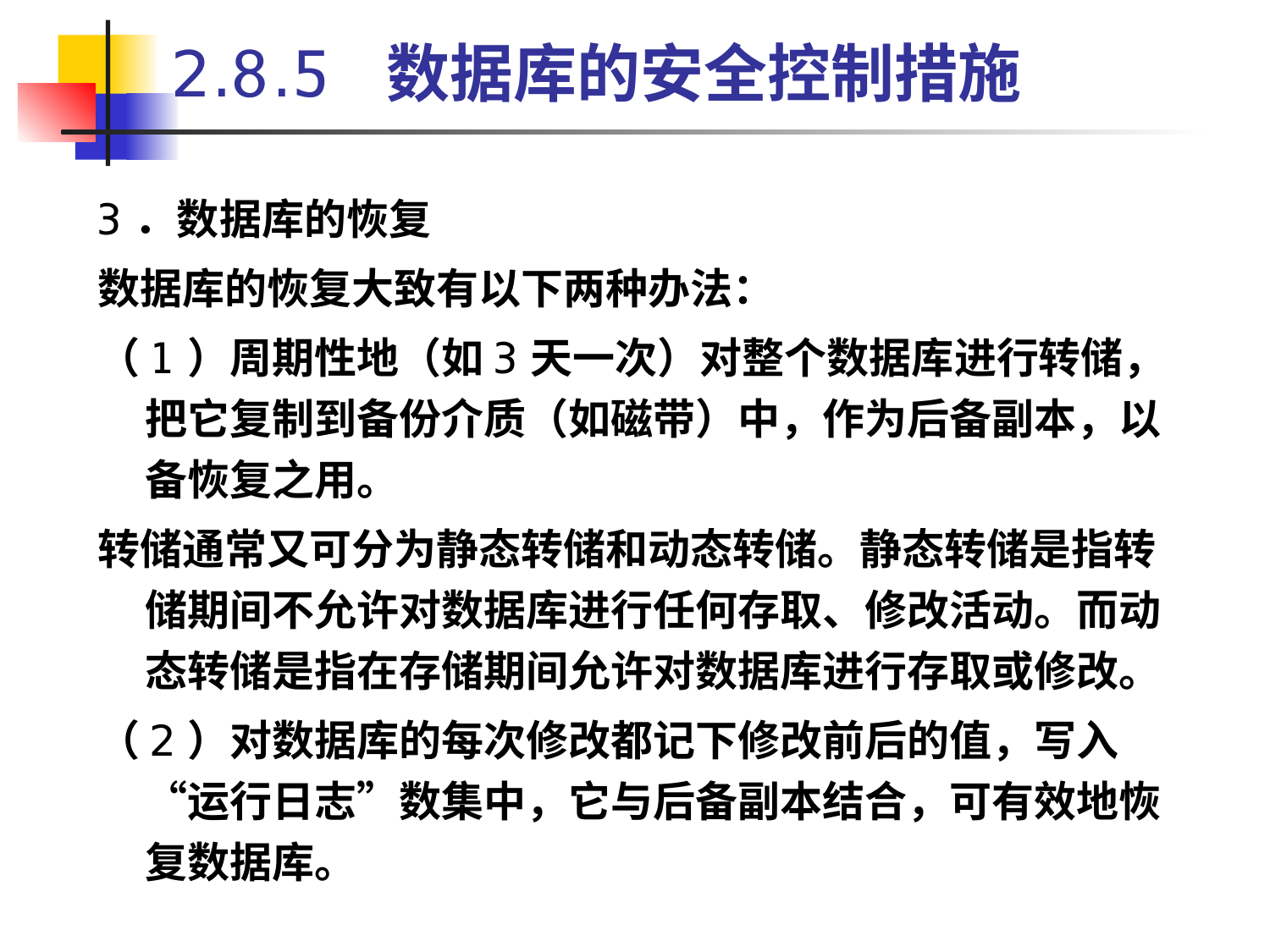

# 2.8.5  数据库的安全控制措施
3．数据库的恢复
数据库的恢复大致有以下两种办法：
（1）周期性地（如3天一次）对整个数据库进行转储，把它复制到备份介质（如磁带）中，作为后备副本，以备恢复之用。
转储通常又可分为静态转储和动态转储。静态转储是指转储期间不允许对数据库进行任何存取、修改活动。而动态转储是指在存储期间允许对数据库进行存取或修改。
（2）对数据库的每次修改都记下修改前后的值，写入“运行日志”数集中，它与后备副本结合，可有效地恢复数据库。